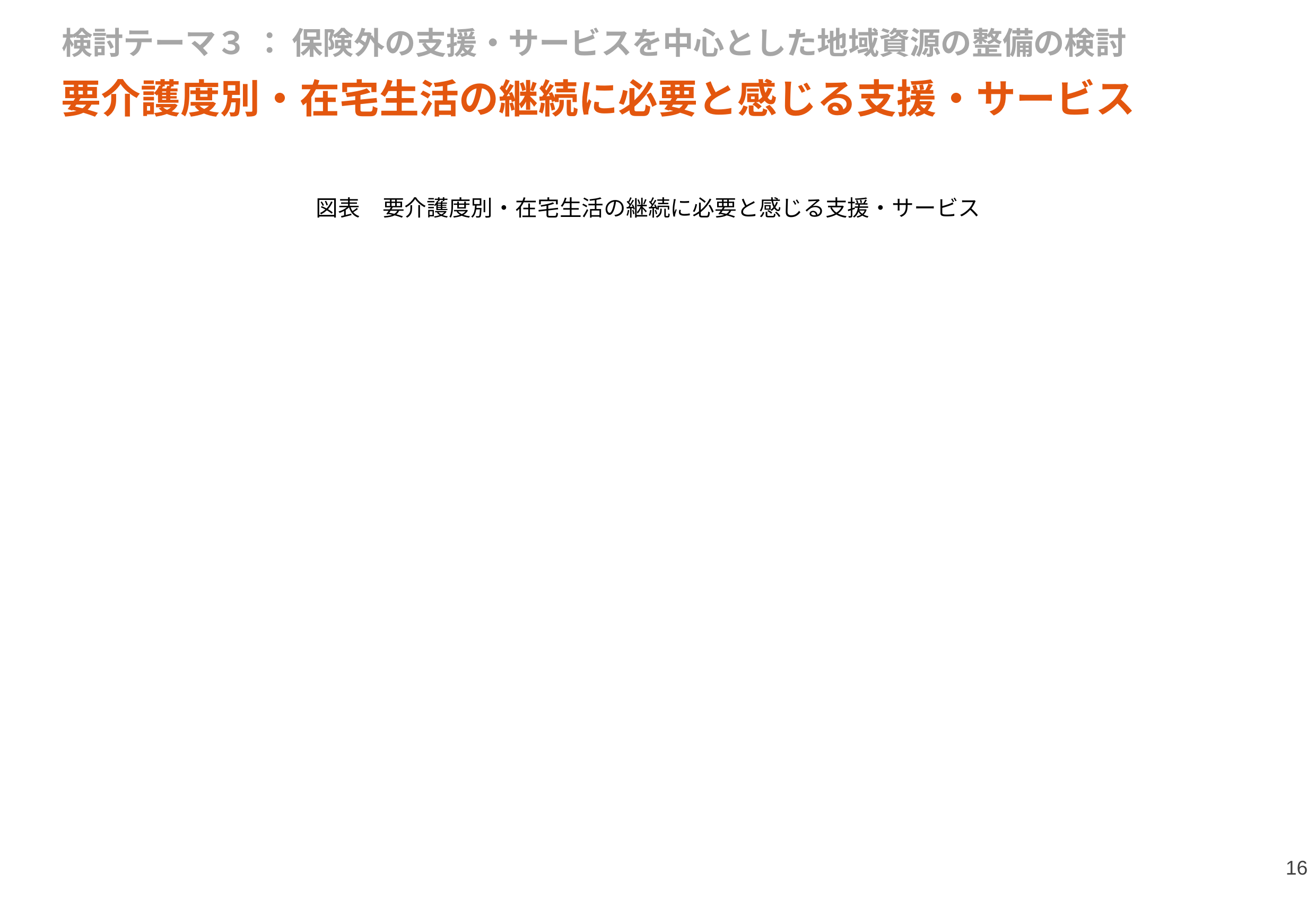

検討テーマ３ ： 保険外の支援・サービスを中心とした地域資源の整備の検討
要介護度別・在宅生活の継続に必要と感じる支援・サービス
図表　要介護度別・在宅生活の継続に必要と感じる支援・サービス
16